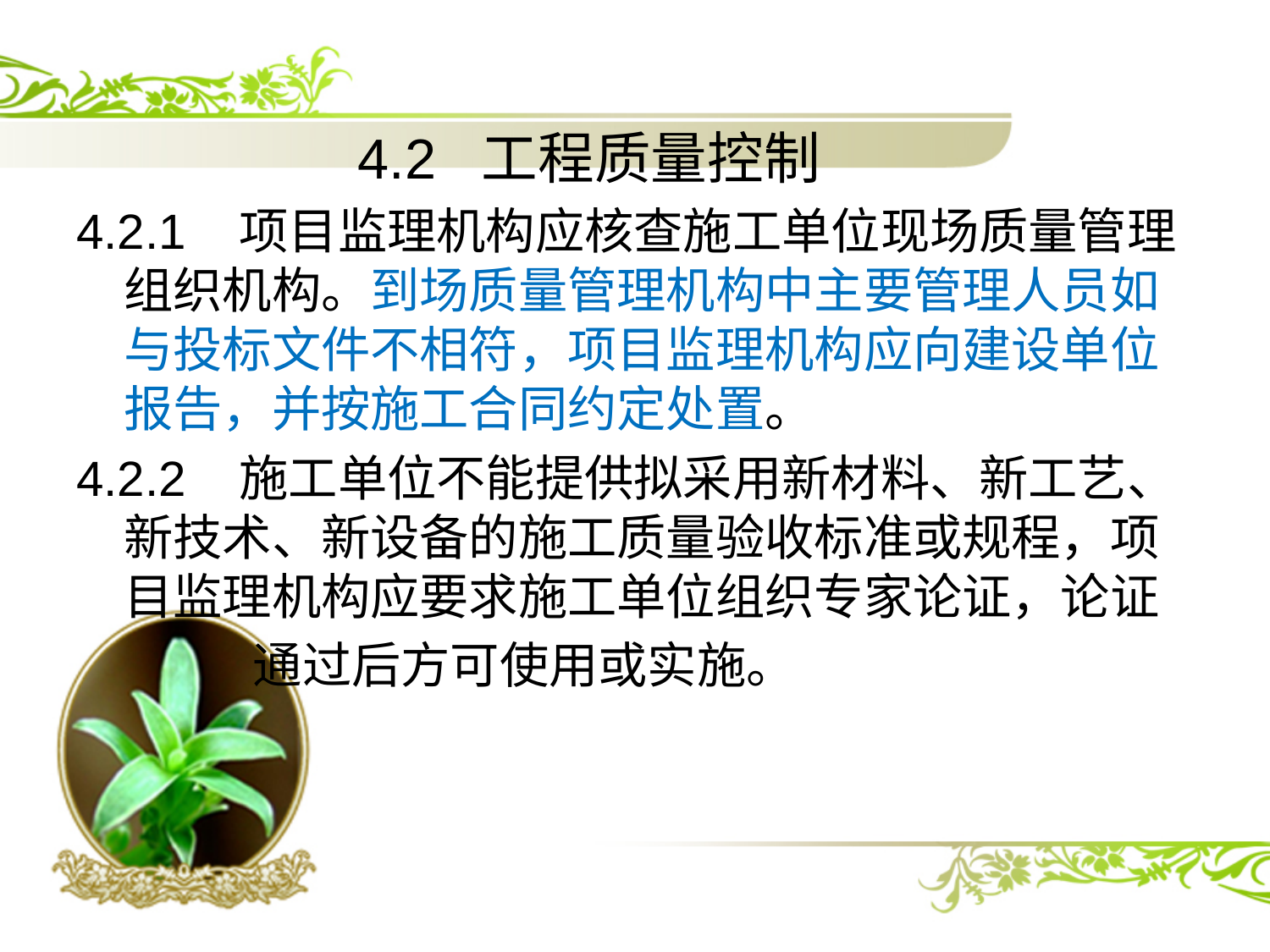

4.2  工程质量控制
4.2.1   项目监理机构应核查施工单位现场质量管理组织机构。到场质量管理机构中主要管理人员如与投标文件不相符，项目监理机构应向建设单位报告，并按施工合同约定处置。
4.2.2   施工单位不能提供拟采用新材料、新工艺、新技术、新设备的施工质量验收标准或规程，项目监理机构应要求施工单位组织专家论证，论证
               通过后方可使用或实施。